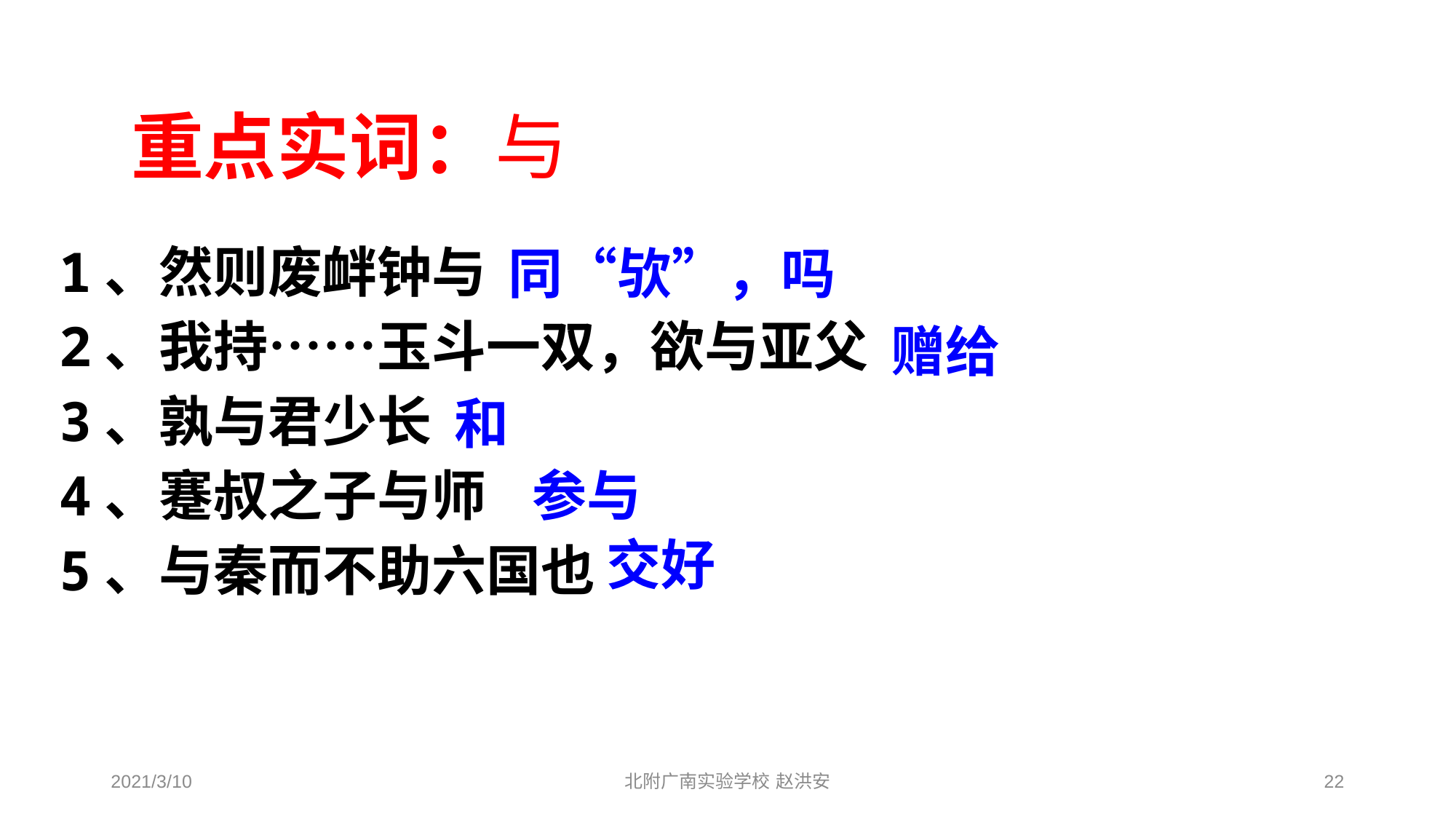

重点实词：与
1、然则废衅钟与
2、我持……玉斗一双，欲与亚父
3、孰与君少长
4、蹇叔之子与师
5、与秦而不助六国也
同“欤”，吗
赠给
 和
参与
交好
2021/3/10
北附广南实验学校 赵洪安
22